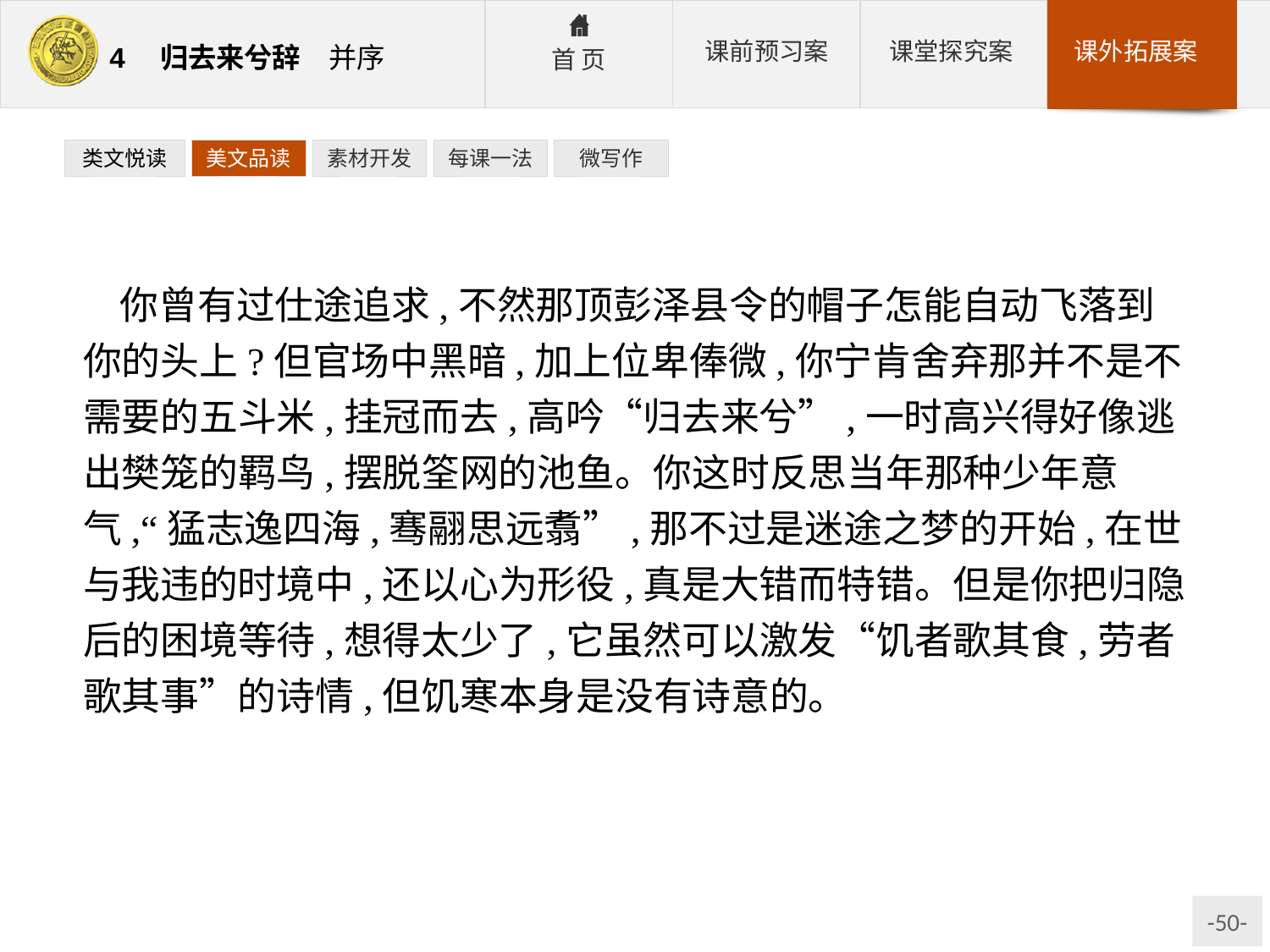

类文悦读
美文品读
素材开发
每课一法
微写作
你曾有过仕途追求,不然那顶彭泽县令的帽子怎能自动飞落到你的头上?但官场中黑暗,加上位卑俸微,你宁肯舍弃那并不是不需要的五斗米,挂冠而去,高吟“归去来兮”,一时高兴得好像逃出樊笼的羁鸟,摆脱筌网的池鱼。你这时反思当年那种少年意气,“猛志逸四海,骞翮思远翥”,那不过是迷途之梦的开始,在世与我违的时境中,还以心为形役,真是大错而特错。但是你把归隐后的困境等待,想得太少了,它虽然可以激发“饥者歌其食,劳者歌其事”的诗情,但饥寒本身是没有诗意的。